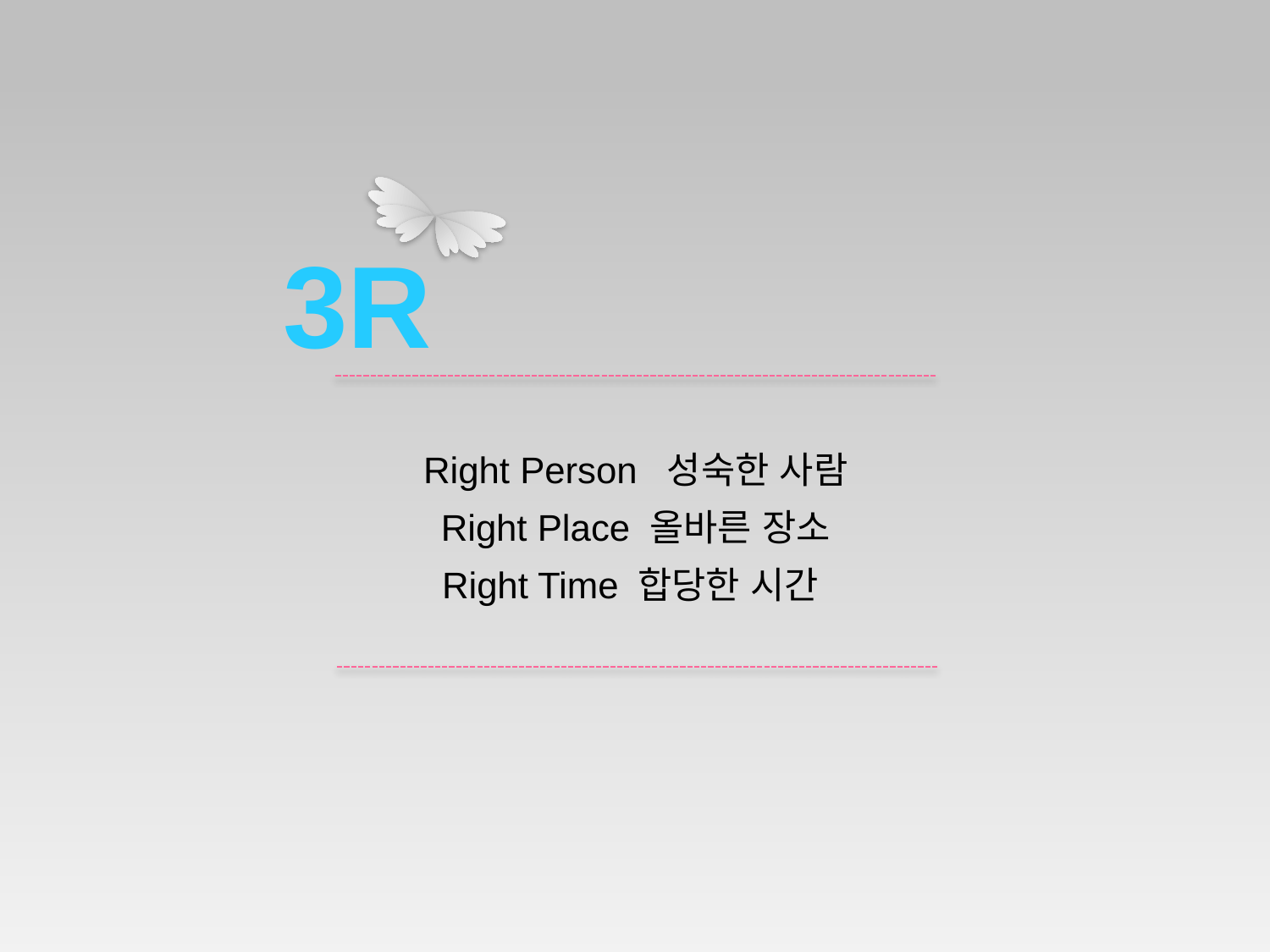

3R
Right Person  성숙한 사람
Right Place 올바른 장소
Right Time 합당한 시간